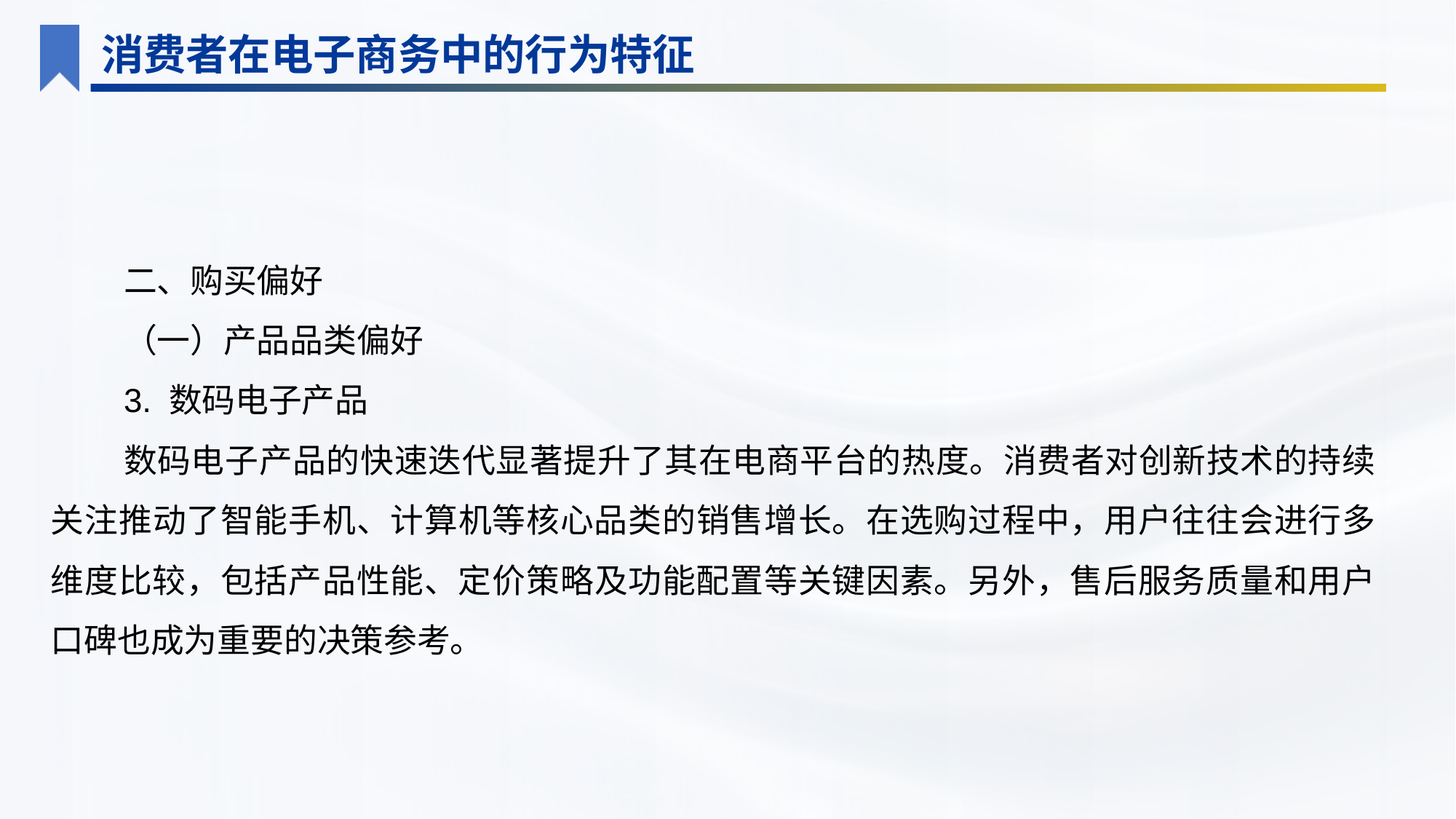

消费者在电子商务中的行为特征
二、购买偏好
（一）产品品类偏好
3. 数码电子产品
数码电子产品的快速迭代显著提升了其在电商平台的热度。消费者对创新技术的持续关注推动了智能手机、计算机等核心品类的销售增长。在选购过程中，用户往往会进行多维度比较，包括产品性能、定价策略及功能配置等关键因素。另外，售后服务质量和用户口碑也成为重要的决策参考。